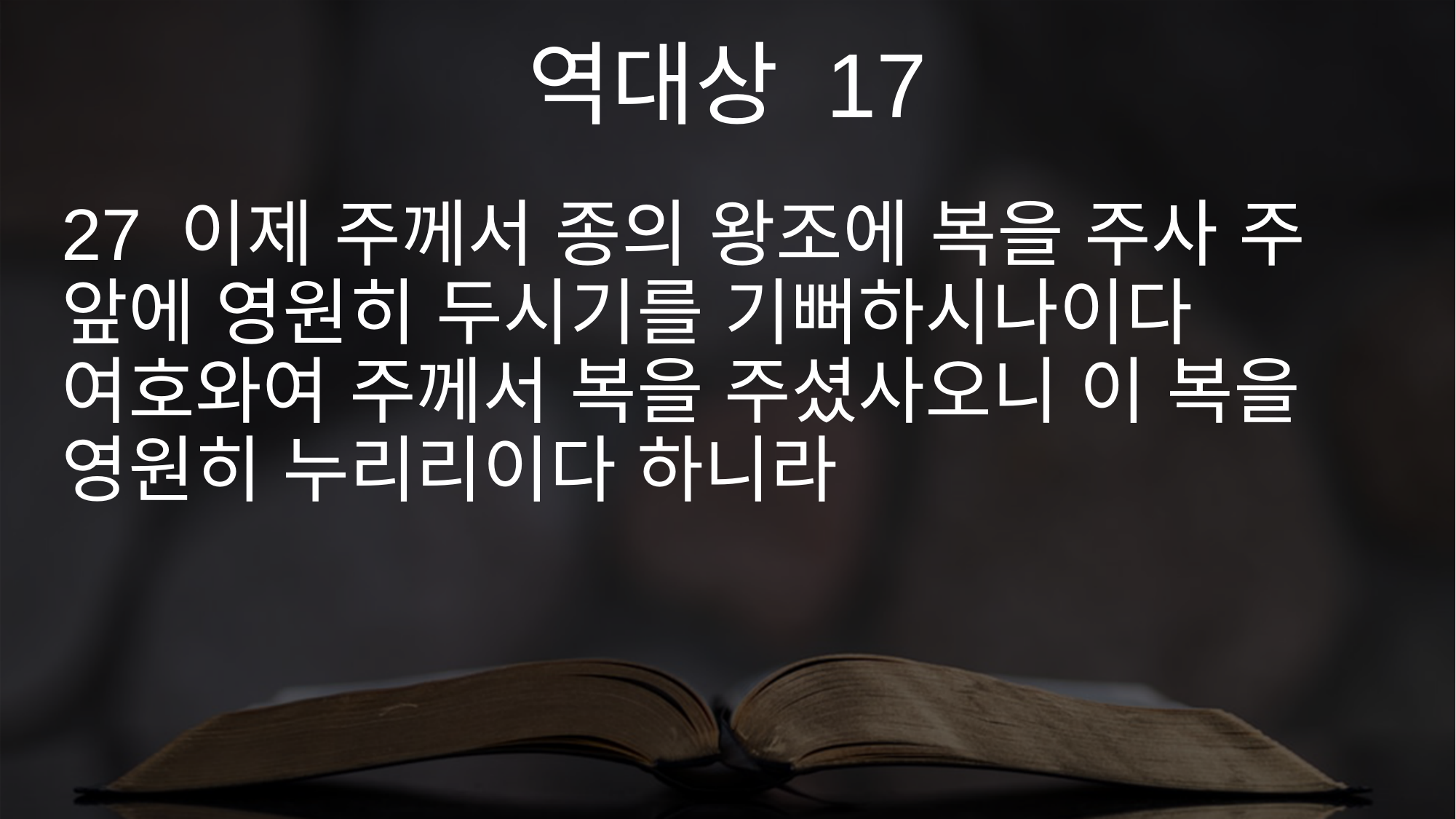

역대상 17
27 이제 주께서 종의 왕조에 복을 주사 주 앞에 영원히 두시기를 기뻐하시나이다 여호와여 주께서 복을 주셨사오니 이 복을 영원히 누리리이다 하니라